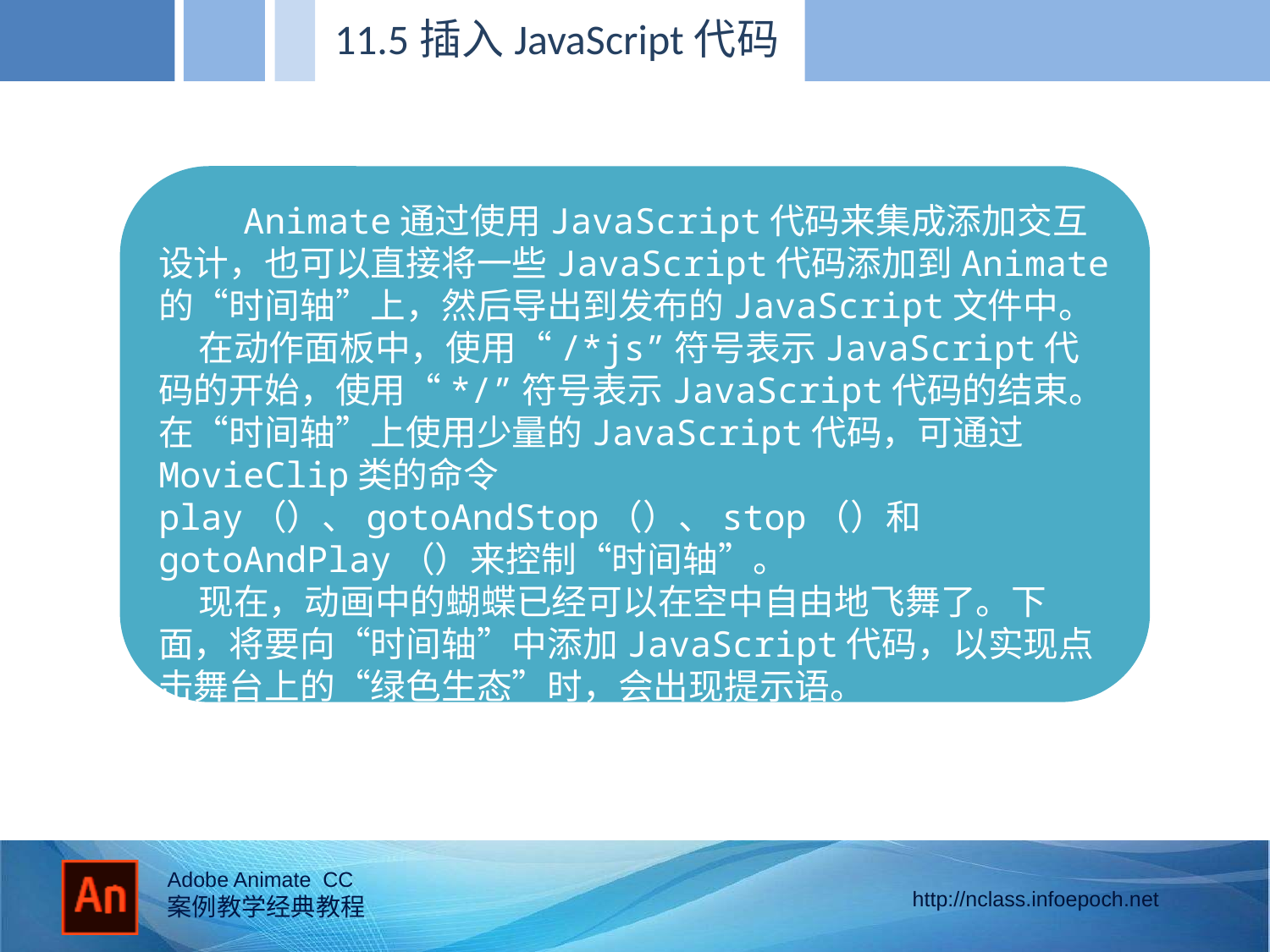

11.5插入JavaScript代码
    Animate通过使用JavaScript代码来集成添加交互设计，也可以直接将一些JavaScript代码添加到Animate的“时间轴”上，然后导出到发布的JavaScript文件中。
    在动作面板中，使用“/*js”符号表示JavaScript代码的开始，使用“*/”符号表示JavaScript代码的结束。在“时间轴”上使用少量的JavaScript代码，可通过MovieClip类的命令play（）、gotoAndStop（）、stop（）和gotoAndPlay（）来控制“时间轴”。
    现在，动画中的蝴蝶已经可以在空中自由地飞舞了。下面，将要向“时间轴”中添加JavaScript代码，以实现点击舞台上的“绿色生态”时，会出现提示语。